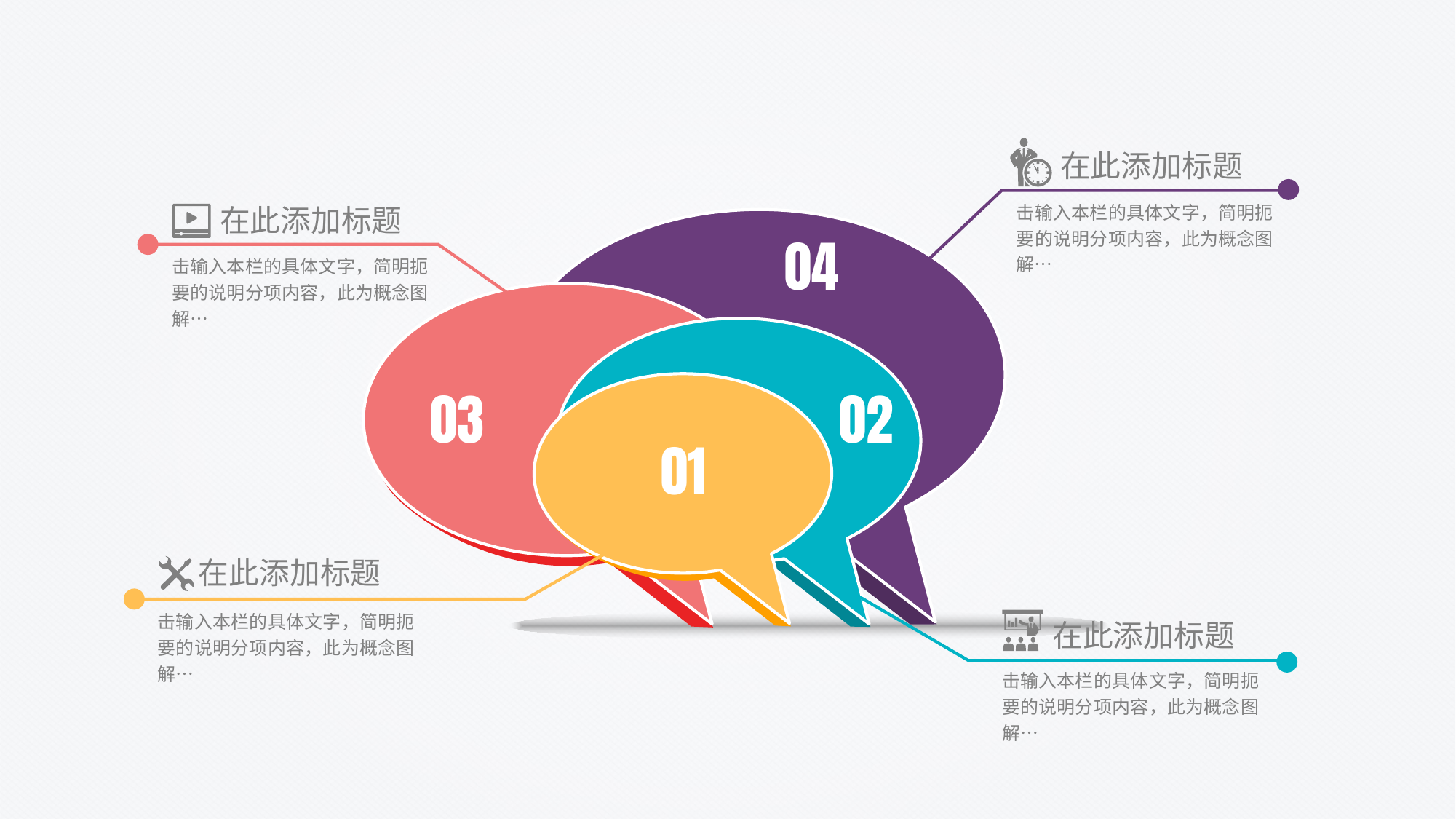

在此添加标题

击输入本栏的具体文字，简明扼要的说明分项内容，此为概念图解…
在此添加标题

击输入本栏的具体文字，简明扼要的说明分项内容，此为概念图解…

04

03
02
01
在此添加标题

击输入本栏的具体文字，简明扼要的说明分项内容，此为概念图解…

在此添加标题

击输入本栏的具体文字，简明扼要的说明分项内容，此为概念图解…